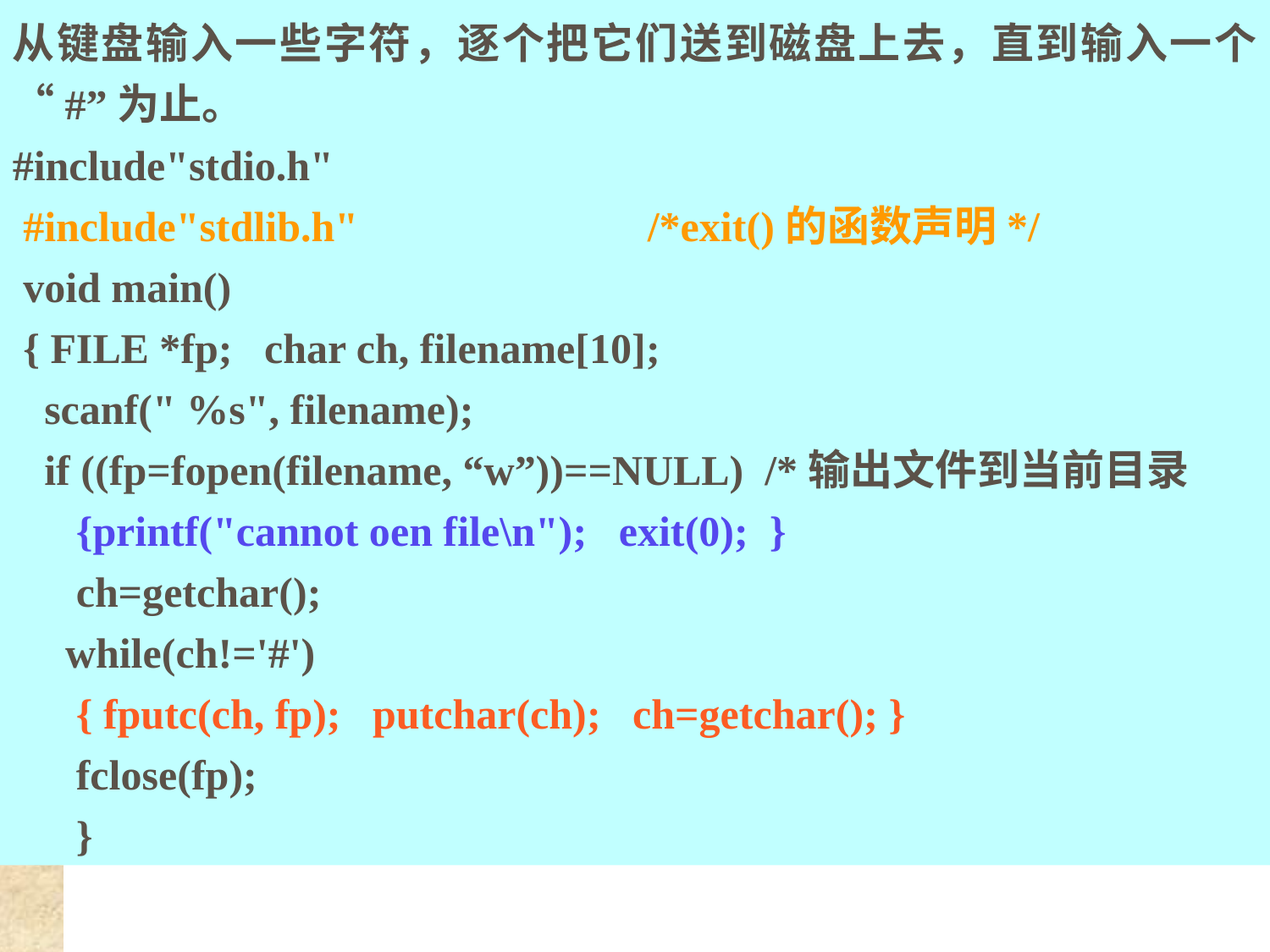

从键盘输入一些字符，逐个把它们送到磁盘上去，直到输入一个“#”为止。
#include"stdio.h"
 #include"stdlib.h"			/*exit()的函数声明*/
 void main()
 { FILE *fp;   char ch, filename[10];
   scanf(" %s", filename);
   if ((fp=fopen(filename, “w”))==NULL)  /*输出文件到当前目录
      {printf("cannot oen file\n");   exit(0);  }
      ch=getchar();
     while(ch!='#')
      { fputc(ch, fp);   putchar(ch);   ch=getchar(); }
      fclose(fp);
      }